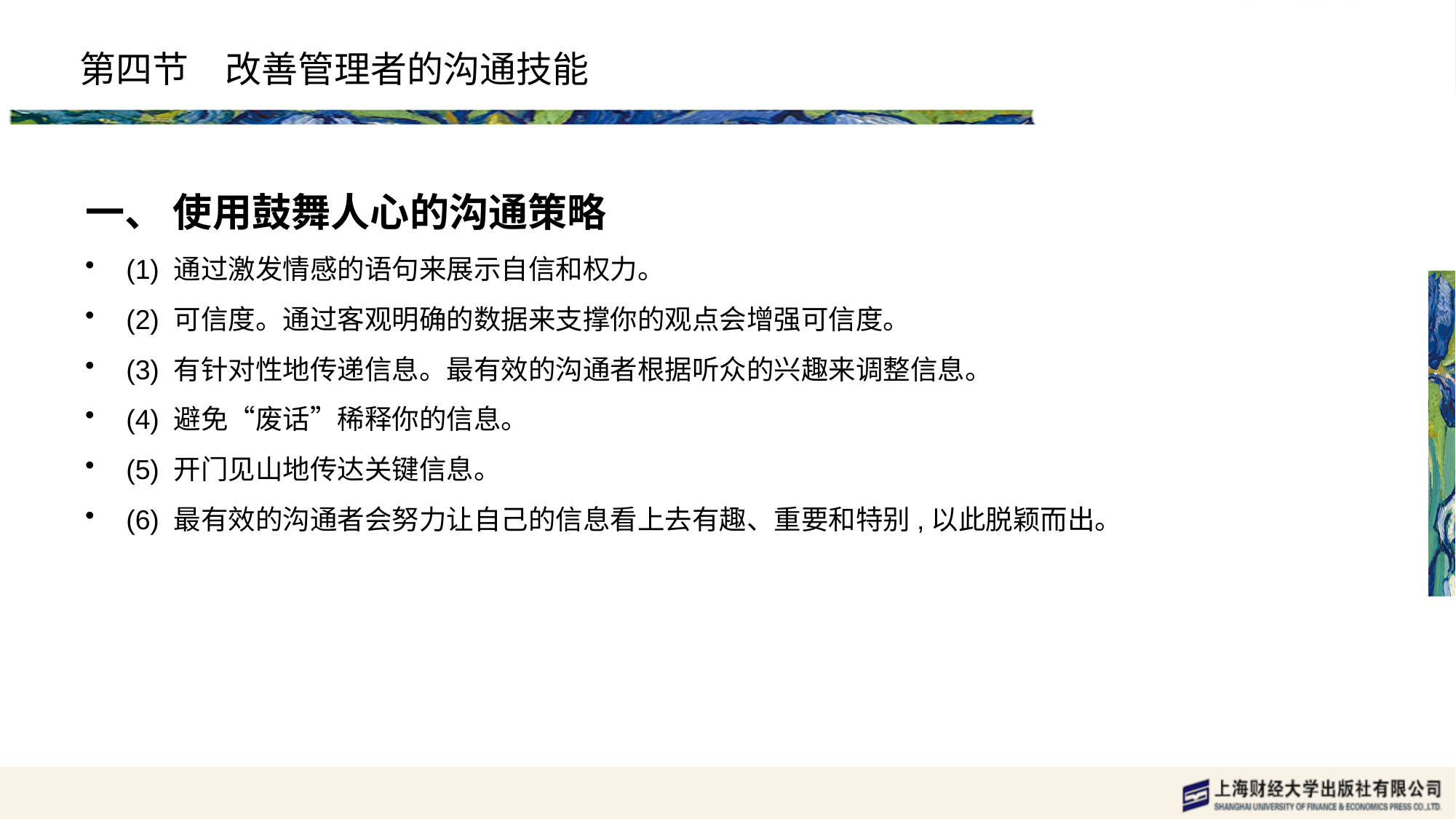

# 第四节　改善管理者的沟通技能
一、 使用鼓舞人心的沟通策略
(1) 通过激发情感的语句来展示自信和权力。
(2) 可信度。通过客观明确的数据来支撑你的观点会增强可信度。
(3) 有针对性地传递信息。最有效的沟通者根据听众的兴趣来调整信息。
(4) 避免“废话”稀释你的信息。
(5) 开门见山地传达关键信息。
(6) 最有效的沟通者会努力让自己的信息看上去有趣、重要和特别,以此脱颖而出。